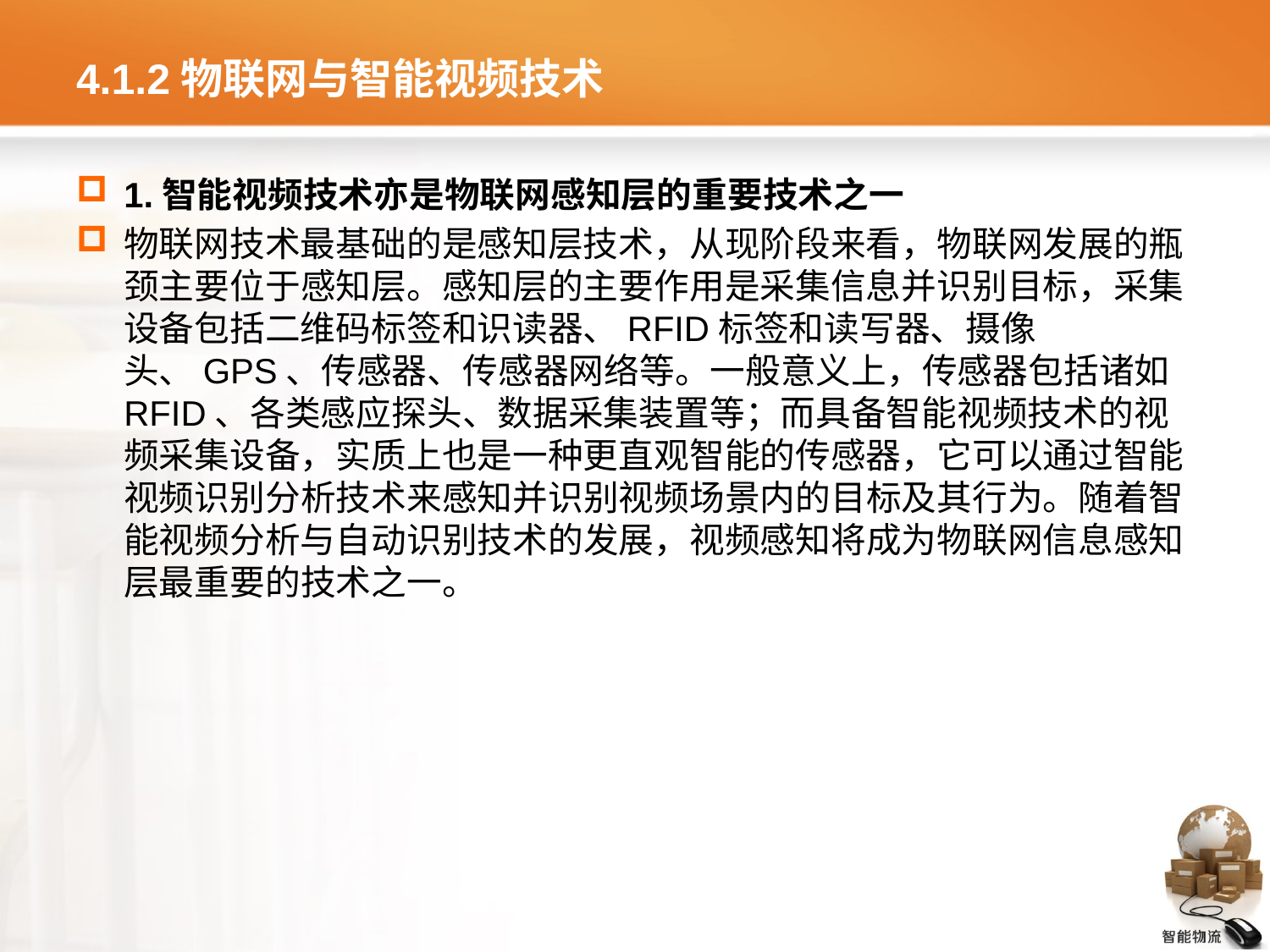

# 4.1.2物联网与智能视频技术
1.智能视频技术亦是物联网感知层的重要技术之一
物联网技术最基础的是感知层技术，从现阶段来看，物联网发展的瓶颈主要位于感知层。感知层的主要作用是采集信息并识别目标，采集设备包括二维码标签和识读器、RFID标签和读写器、摄像头、GPS、传感器、传感器网络等。一般意义上，传感器包括诸如RFID、各类感应探头、数据采集装置等；而具备智能视频技术的视频采集设备，实质上也是一种更直观智能的传感器，它可以通过智能视频识别分析技术来感知并识别视频场景内的目标及其行为。随着智能视频分析与自动识别技术的发展，视频感知将成为物联网信息感知层最重要的技术之一。